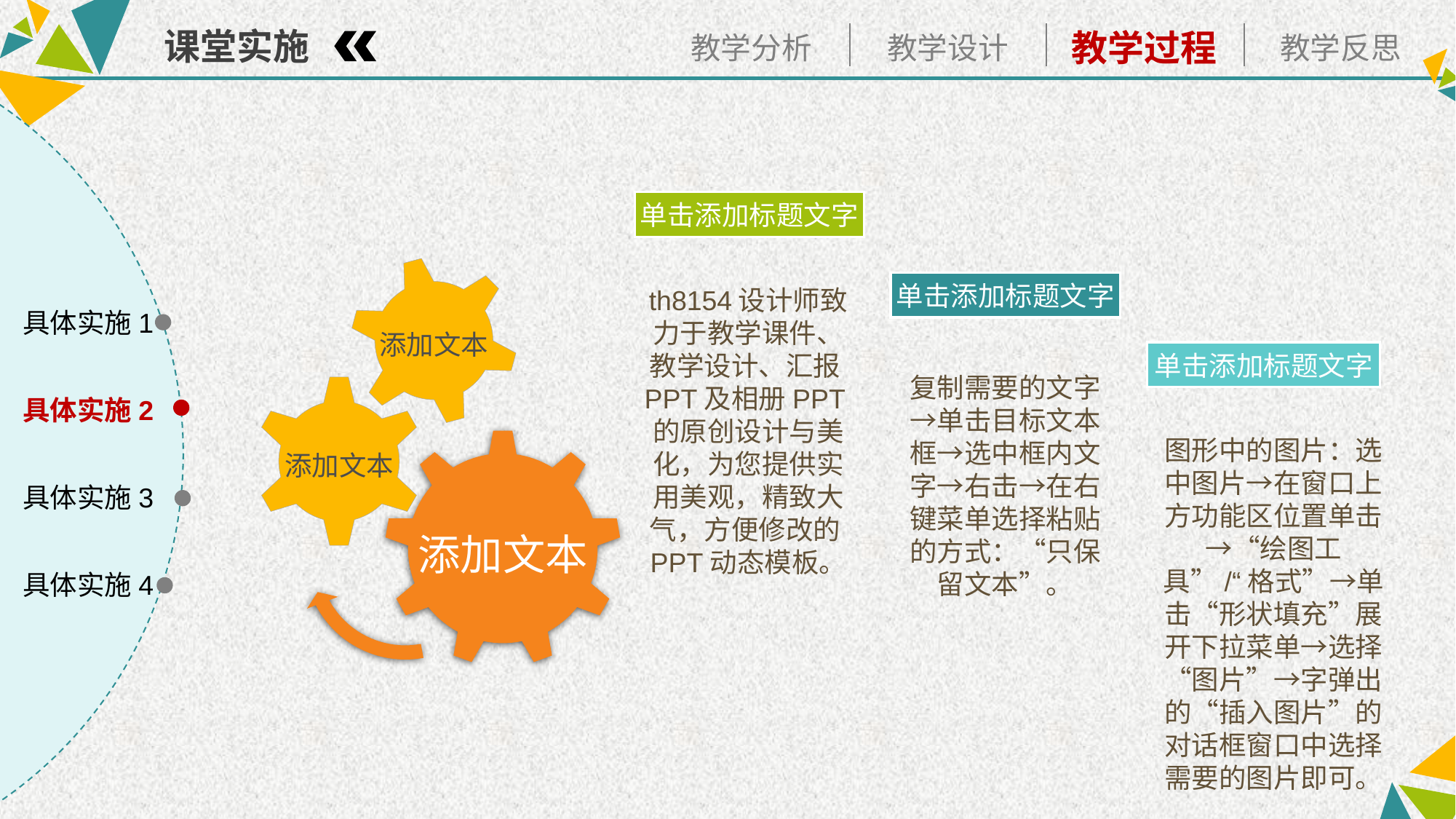

课堂实施

单击添加标题文字
添加文本
单击添加标题文字
th8154设计师致力于教学课件、教学设计、汇报PPT及相册PPT的原创设计与美化，为您提供实用美观，精致大气，方便修改的PPT动态模板。
具体实施1

单击添加标题文字
复制需要的文字→单击目标文本框→选中框内文字→右击→在右键菜单选择粘贴的方式：“只保留文本”。
添加文本
具体实施2

图形中的图片：选中图片→在窗口上方功能区位置单击→“绘图工具”/“格式”→单击“形状填充”展开下拉菜单→选择“图片”→字弹出的“插入图片”的对话框窗口中选择需要的图片即可。
添加文本

具体实施3

具体实施4